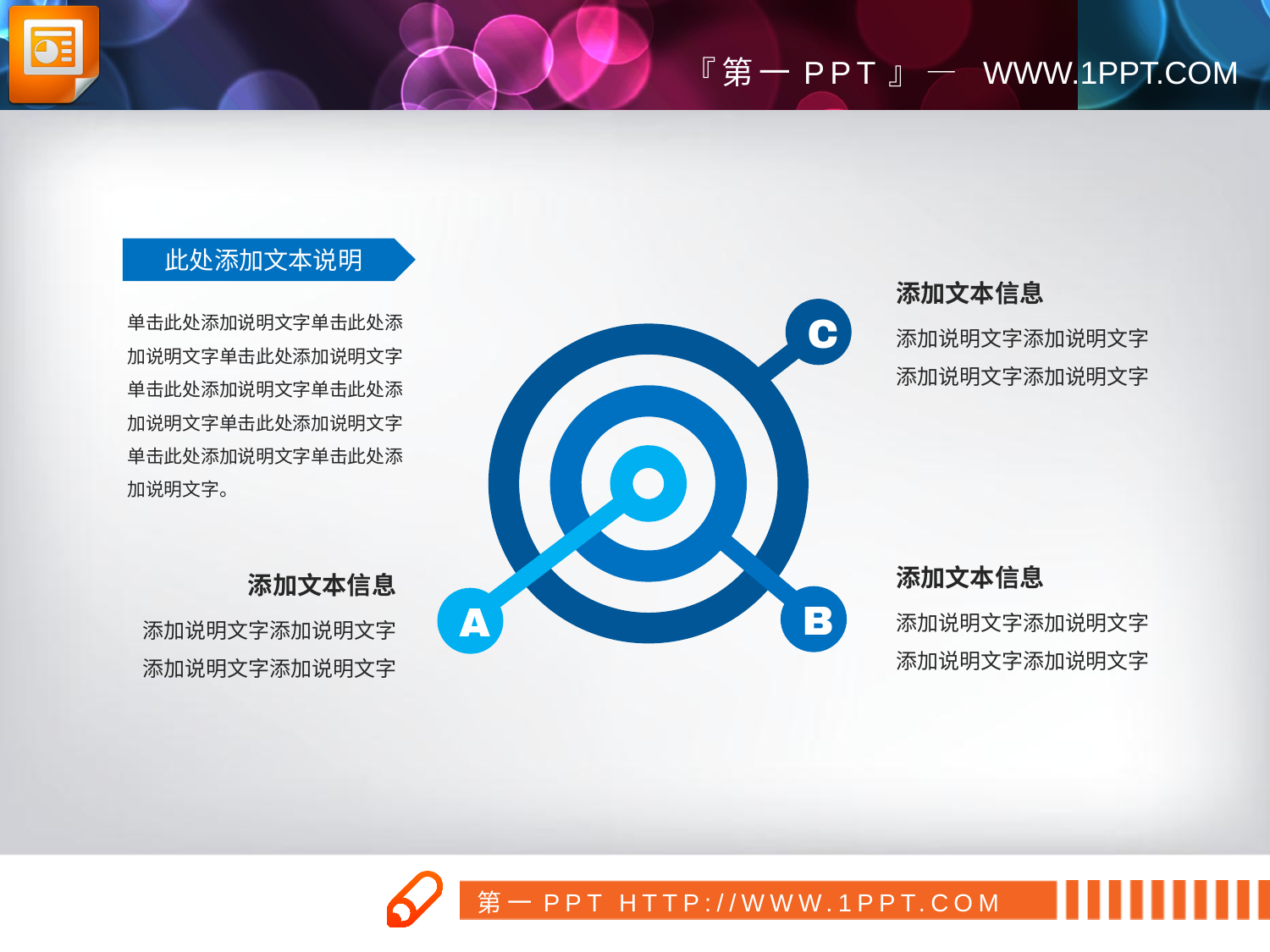

此处添加文本说明
添加文本信息
添加说明文字添加说明文字添加说明文字添加说明文字

单击此处添加说明文字单击此处添加说明文字单击此处添加说明文字单击此处添加说明文字单击此处添加说明文字单击此处添加说明文字单击此处添加说明文字单击此处添加说明文字。

C

添加文本信息
添加说明文字添加说明文字添加说明文字添加说明文字

添加文本信息
添加说明文字添加说明文字添加说明文字添加说明文字

B
A